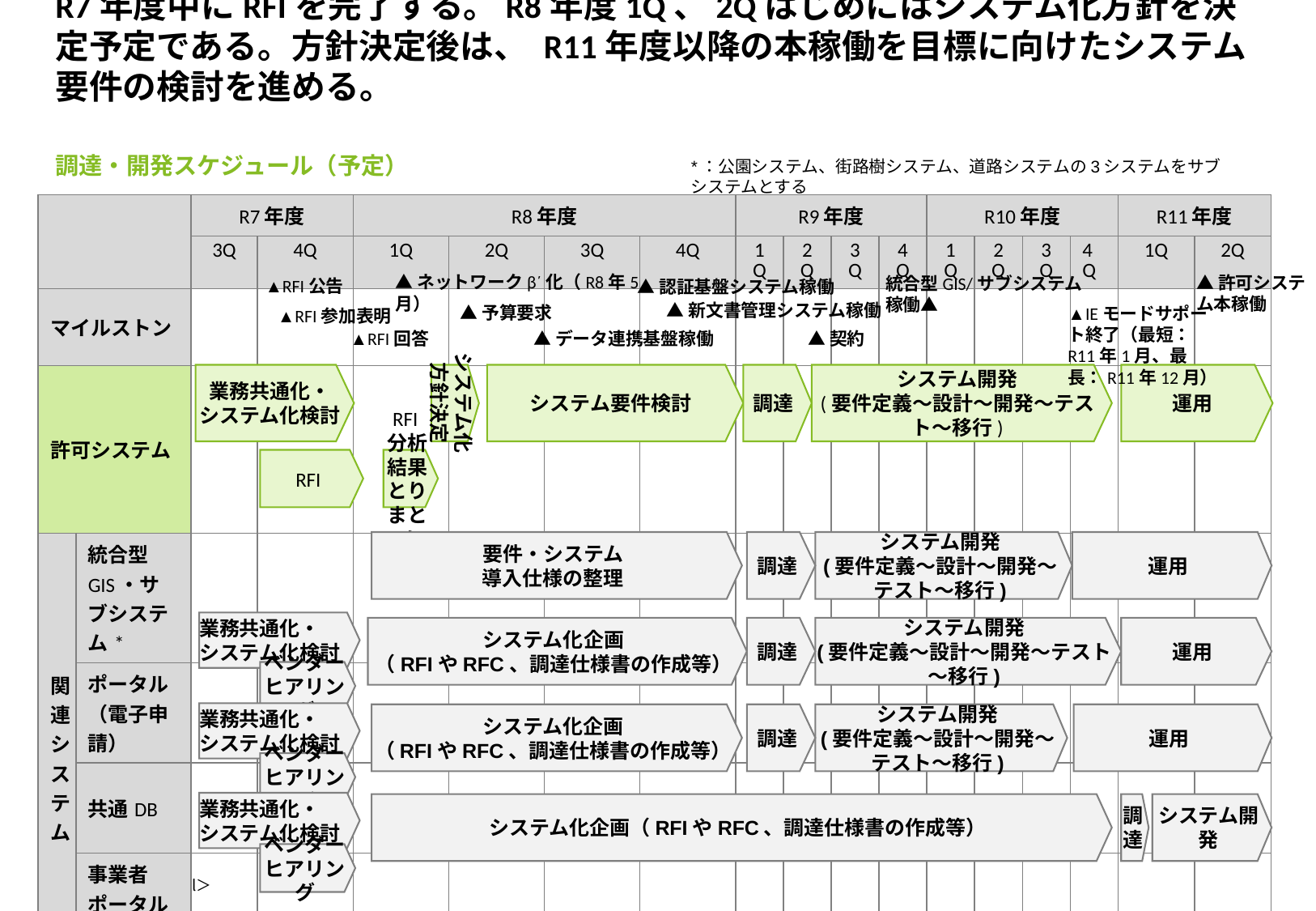

# R7年度中にRFIを完了する。R8年度1Q、2Qはじめにはシステム化方針を決定予定である。方針決定後は、 R11年度以降の本稼働を目標に向けたシステム要件の検討を進める。
調達・開発スケジュール（予定）
*：公園システム、街路樹システム、道路システムの3システムをサブシステムとする
|  |  | R7年度 |  | R8年度 |  |  |  | R9年度 |  |  |  | R10年度 |  |  |  | R11年度 |  |
| --- | --- | --- | --- | --- | --- | --- | --- | --- | --- | --- | --- | --- | --- | --- | --- | --- | --- |
|  |  | 3Q | 4Q | 1Q | 2Q | 3Q | 4Q | 1Q | 2Q | 3Q | 4Q | 1Q | 2Q | 3Q | 4Q | 1Q | 2Q |
| マイルストン |  |  |  |  |  |  |  |  |  |  |  |  |  |  |  |  |  |
| 許可システム |  |  |  |  |  |  |  |  |  |  |  |  |  |  |  |  |  |
| 関連システム | 統合型GIS・サブシステム\* |  |  |  |  |  |  |  |  |  |  |  |  |  |  |  |  |
|  | ポータル（電子申請） |  |  |  |  |  |  |  |  |  |  |  |  |  |  |  |  |
|  | 共通DB |  |  |  |  |  |  |  |  |  |  |  |  |  |  |  |  |
|  | 事業者ポータル/団体手続 |  |  |  |  |  |  |  |  |  |  |  |  |  |  |  |  |
▲ネットワークβ´化（R8年5月）
▲許可システム本稼働
統合型GIS/サブシステム稼働▲
▲RFI公告
▲認証基盤システム稼働
▲新文書管理システム稼働
▲予算要求
▲IEモードサポート終了（最短：R11年1月、最長：R11年12月）
▲RFI参加表明
▲RFI回答
▲データ連携基盤稼働
▲契約
業務共通化・
システム化検討
システム化
方針決定
システム要件検討
調達
システム開発
(要件定義～設計～開発～テスト～移行)
運用
RFI
RFI分析結果とりまとめ
要件・システム
導入仕様の整理
調達
システム開発
(要件定義～設計～開発～テスト～移行)
運用
業務共通化・
システム化検討
システム化企画
（RFIやRFC、調達仕様書の作成等）
調達
システム開発
(要件定義～設計～開発～テスト～移行)
運用
ベンダー
ヒアリング
業務共通化・
システム化検討
システム化企画
（RFIやRFC、調達仕様書の作成等）
調達
システム開発
(要件定義～設計～開発～テスト～移行)
運用
ベンダー
ヒアリング
業務共通化・
システム化検討
システム化企画（RFIやRFC、調達仕様書の作成等）
調達
システム開発
ベンダー
ヒアリング
50
＜Confidential＞